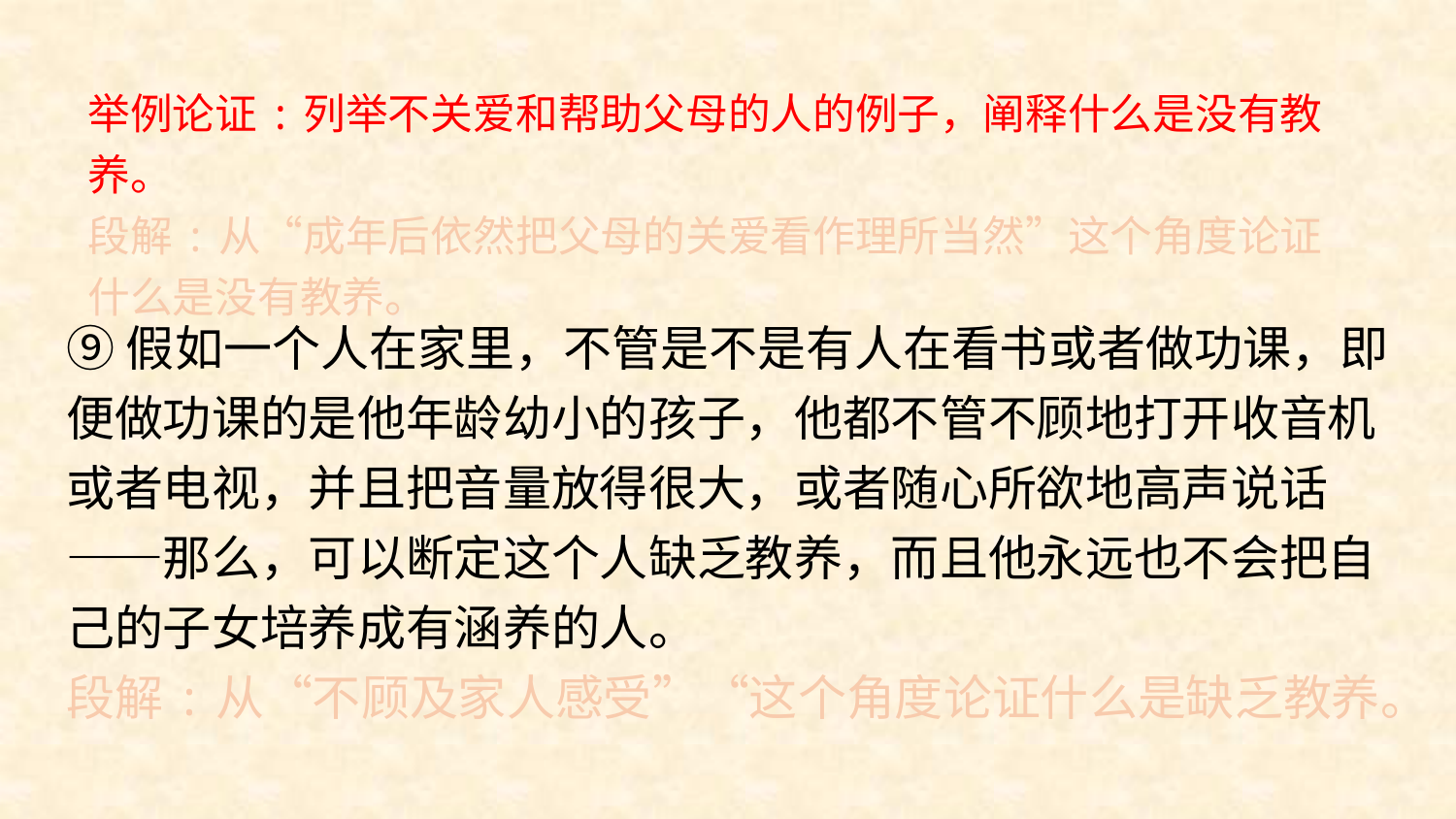

举例论证:列举不关爱和帮助父母的人的例子，阐释什么是没有教养。
段解:从“成年后依然把父母的关爱看作理所当然”这个角度论证什么是没有教养。

⑨假如一个人在家里，不管是不是有人在看书或者做功课，即便做功课的是他年龄幼小的孩子，他都不管不顾地打开收音机或者电视，并且把音量放得很大，或者随心所欲地高声说话——那么，可以断定这个人缺乏教养，而且他永远也不会把自己的子女培养成有涵养的人。
段解:从“不顾及家人感受”“这个角度论证什么是缺乏教养。